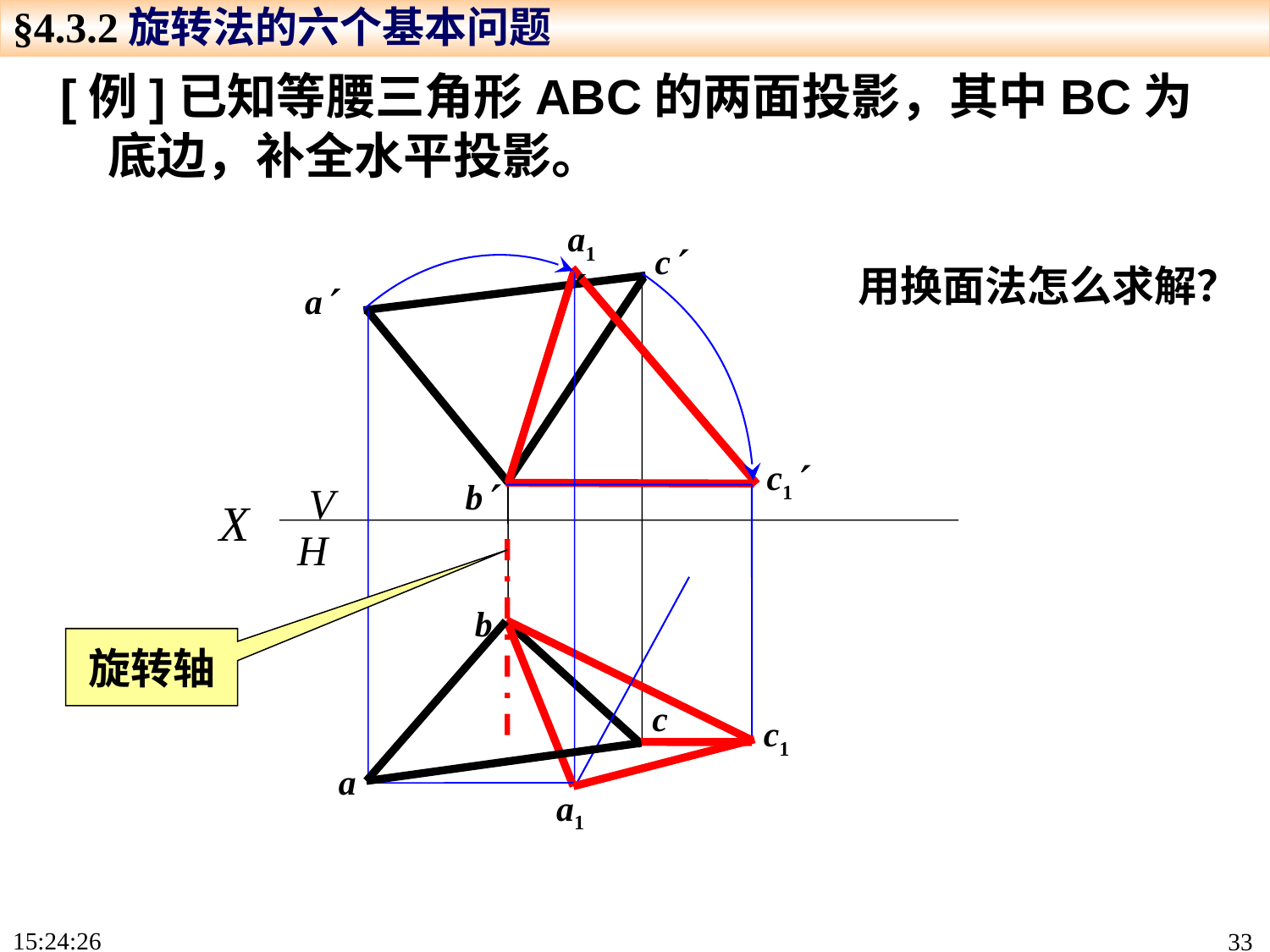

§4.3.2旋转法的六个基本问题
[例]已知等腰三角形ABC的两面投影，其中BC为底边，补全水平投影。
a1′
c′

用换面法怎么求解？

a′

c1′
b′
V
H

X

b

旋转轴
c
c1

a
a1

15:24:26
33